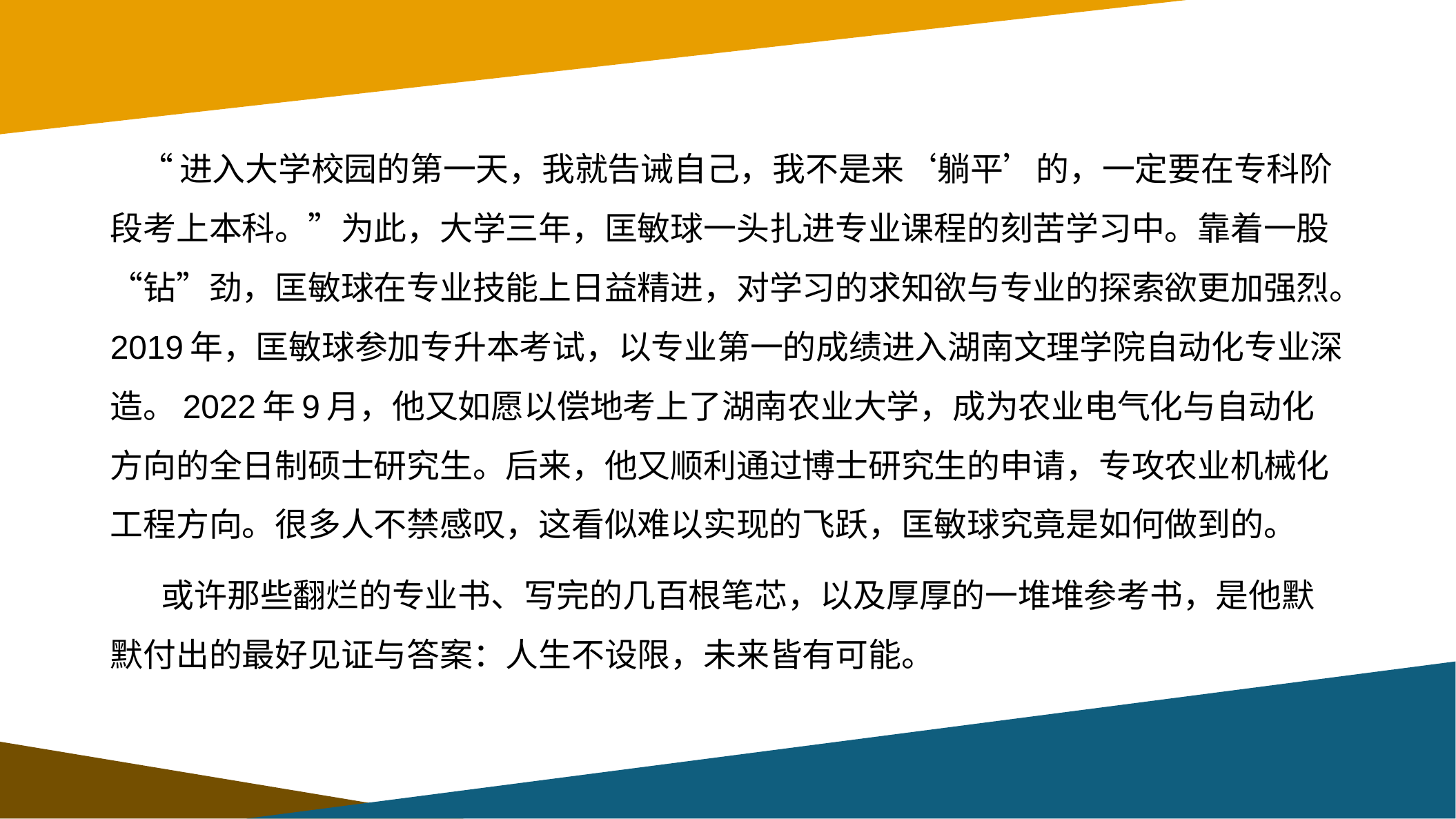

“进入大学校园的第一天，我就告诫自己，我不是来‘躺平’的，一定要在专科阶段考上本科。”为此，大学三年，匡敏球一头扎进专业课程的刻苦学习中。靠着一股“钻”劲，匡敏球在专业技能上日益精进，对学习的求知欲与专业的探索欲更加强烈。2019年，匡敏球参加专升本考试，以专业第一的成绩进入湖南文理学院自动化专业深造。2022年9月，他又如愿以偿地考上了湖南农业大学，成为农业电气化与自动化方向的全日制硕士研究生。后来，他又顺利通过博士研究生的申请，专攻农业机械化工程方向。很多人不禁感叹，这看似难以实现的飞跃，匡敏球究竟是如何做到的。
      或许那些翻烂的专业书、写完的几百根笔芯，以及厚厚的一堆堆参考书，是他默默付出的最好见证与答案：人生不设限，未来皆有可能。